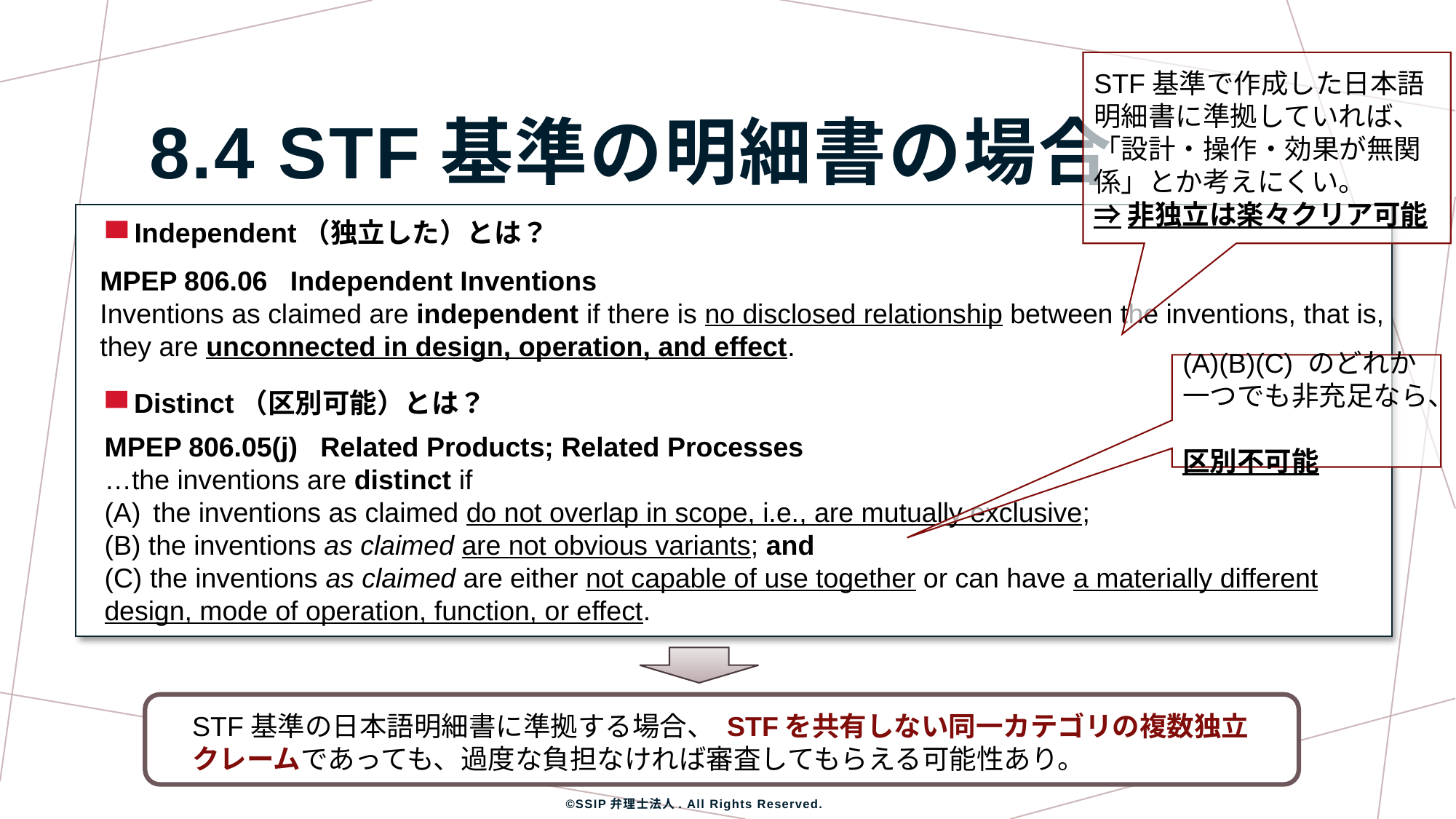

STF基準で作成した日本語明細書に準拠していれば、
「設計・操作・効果が無関係」とか考えにくい。
⇒非独立は楽々クリア可能
# 8.4 STF基準の明細書の場合

Independent（独立した）とは？

MPEP 806.06   Independent Inventions
Inventions as claimed are independent if there is no disclosed relationship between the inventions, that is, they are unconnected in design, operation, and effect.

(A)(B)(C) のどれか一つでも非充足なら、
区別不可能
Distinct（区別可能）とは？

MPEP 806.05(j)   Related Products; Related Processes
…the inventions are distinct if
 the inventions as claimed do not overlap in scope, i.e., are mutually exclusive;
(B) the inventions as claimed are not obvious variants; and
(C) the inventions as claimed are either not capable of use together or can have a materially different design, mode of operation, function, or effect.

STF基準の日本語明細書に準拠する場合、 STFを共有しない同一カテゴリの複数独立クレームであっても、過度な負担なければ審査してもらえる可能性あり。
©SSIP弁理士法人. All Rights Reserved.